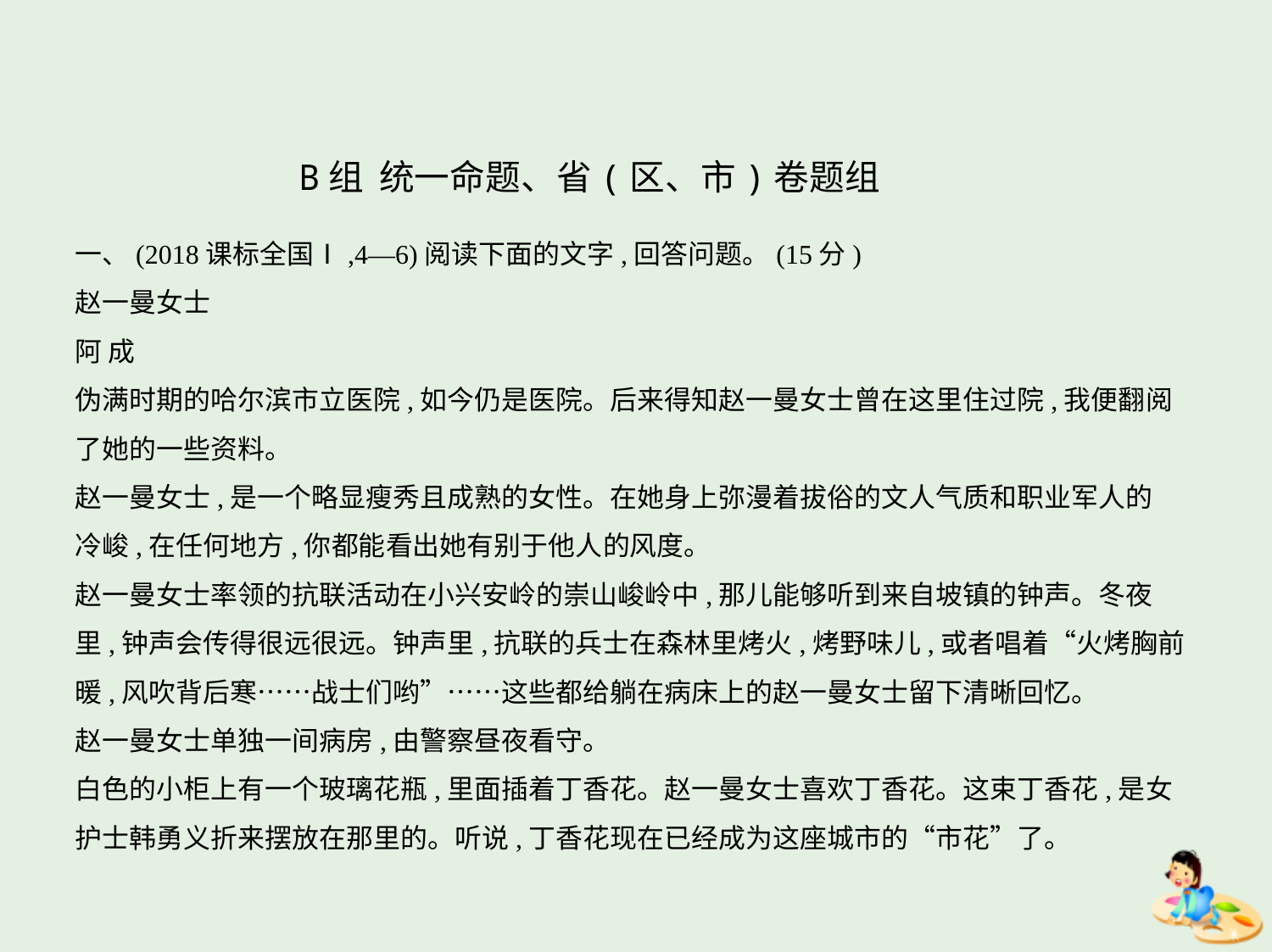

B组  统一命题、省(区、市)卷题组
一、(2018课标全国Ⅰ,4—6)阅读下面的文字,回答问题。(15分)
赵一曼女士
阿 成
伪满时期的哈尔滨市立医院,如今仍是医院。后来得知赵一曼女士曾在这里住过院,我便翻阅
了她的一些资料。
赵一曼女士,是一个略显瘦秀且成熟的女性。在她身上弥漫着拔俗的文人气质和职业军人的
冷峻,在任何地方,你都能看出她有别于他人的风度。
赵一曼女士率领的抗联活动在小兴安岭的崇山峻岭中,那儿能够听到来自坡镇的钟声。冬夜
里,钟声会传得很远很远。钟声里,抗联的兵士在森林里烤火,烤野味儿,或者唱着“火烤胸前
暖,风吹背后寒……战士们哟”……这些都给躺在病床上的赵一曼女士留下清晰回忆。
赵一曼女士单独一间病房,由警察昼夜看守。
白色的小柜上有一个玻璃花瓶,里面插着丁香花。赵一曼女士喜欢丁香花。这束丁香花,是女
护士韩勇义折来摆放在那里的。听说,丁香花现在已经成为这座城市的“市花”了。